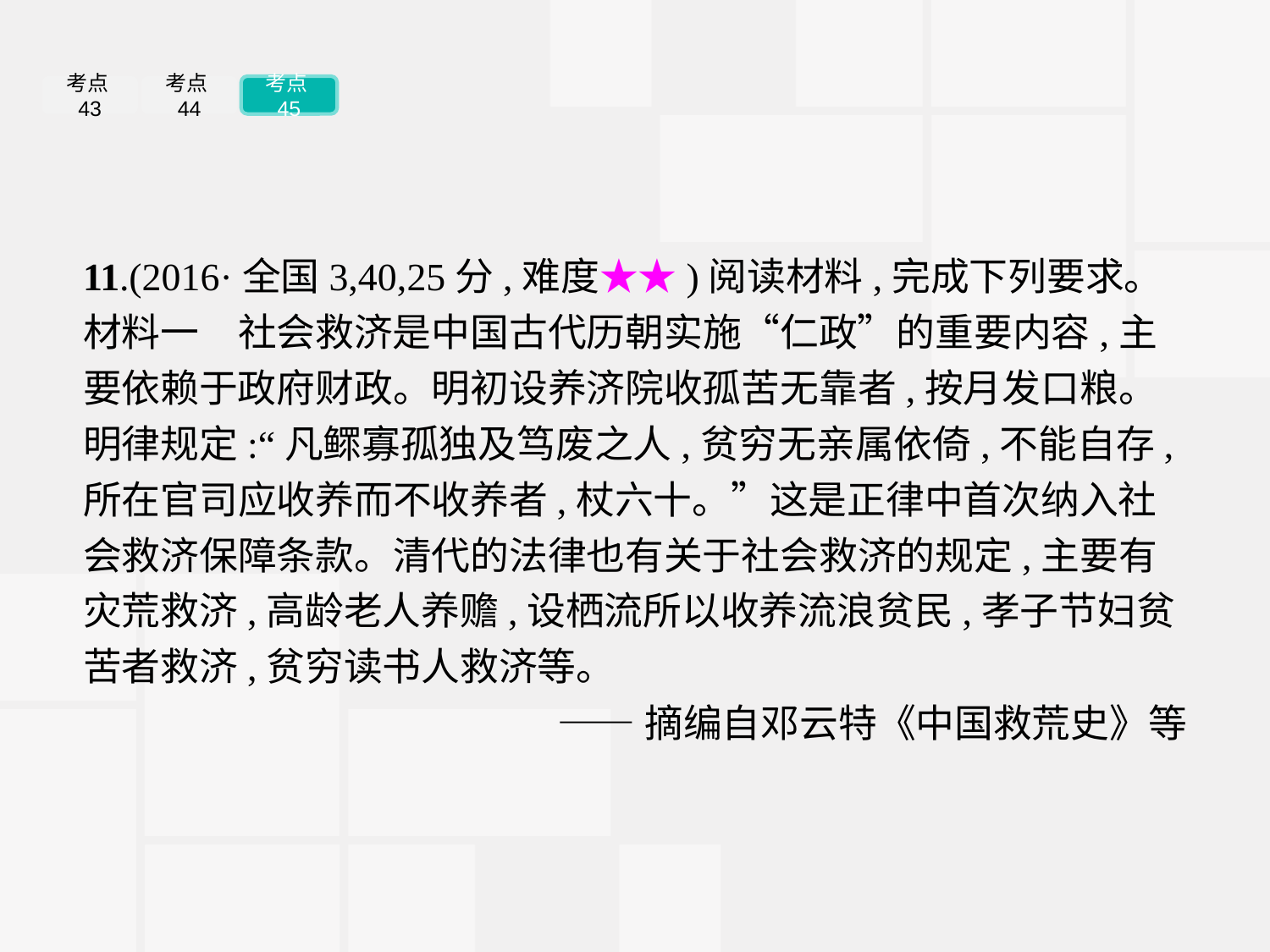

考点43
考点44
考点45
11.(2016·全国3,40,25分,难度★★)阅读材料,完成下列要求。
材料一　社会救济是中国古代历朝实施“仁政”的重要内容,主要依赖于政府财政。明初设养济院收孤苦无靠者,按月发口粮。明律规定:“凡鳏寡孤独及笃废之人,贫穷无亲属依倚,不能自存,所在官司应收养而不收养者,杖六十。”这是正律中首次纳入社会救济保障条款。清代的法律也有关于社会救济的规定,主要有灾荒救济,高龄老人养赡,设栖流所以收养流浪贫民,孝子节妇贫苦者救济,贫穷读书人救济等。
——摘编自邓云特《中国救荒史》等